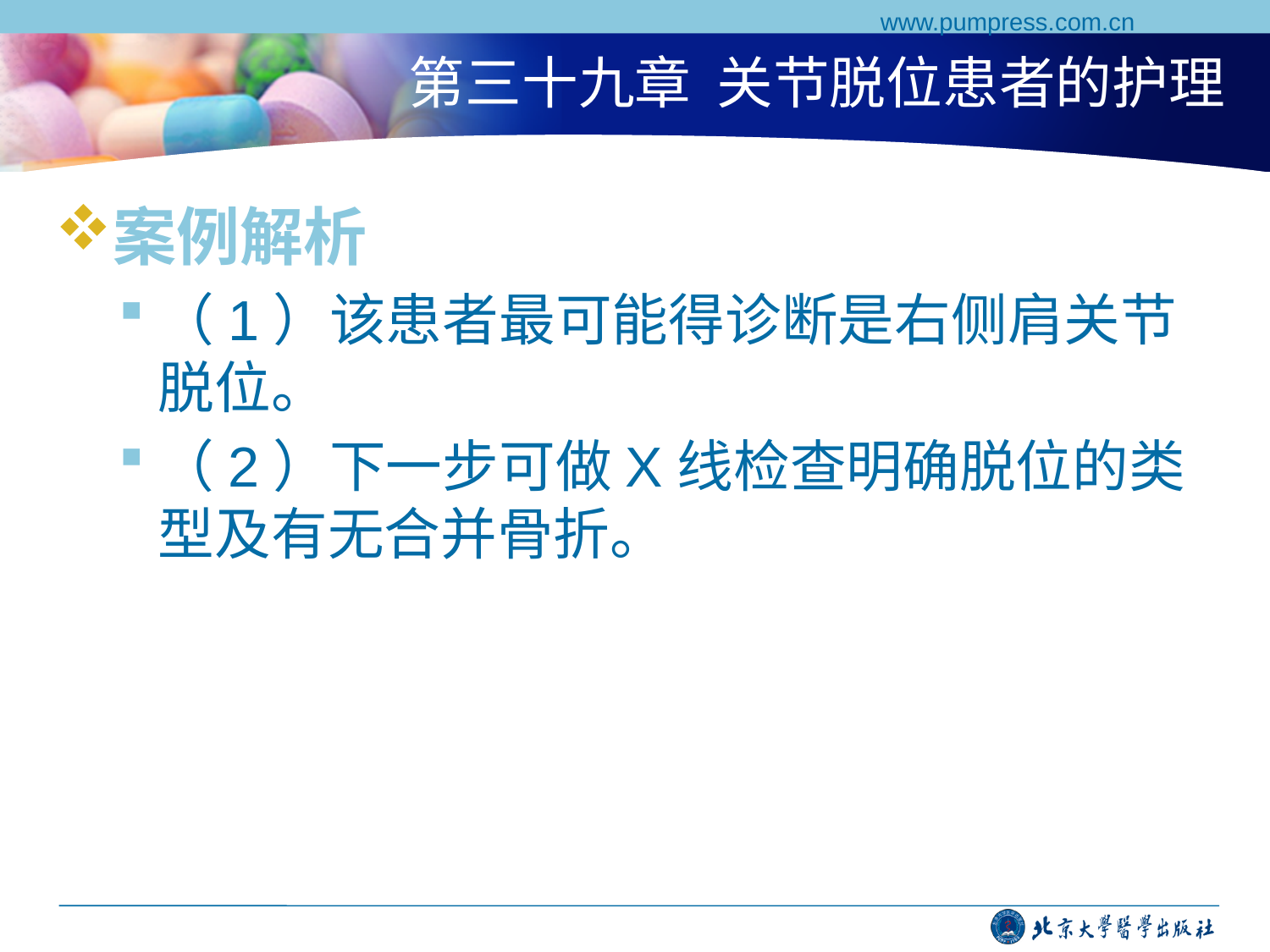

www.pumpress.com.cn
# 第三十九章  关节脱位患者的护理
案例解析
（1）该患者最可能得诊断是右侧肩关节脱位。
（2）下一步可做X线检查明确脱位的类型及有无合并骨折。